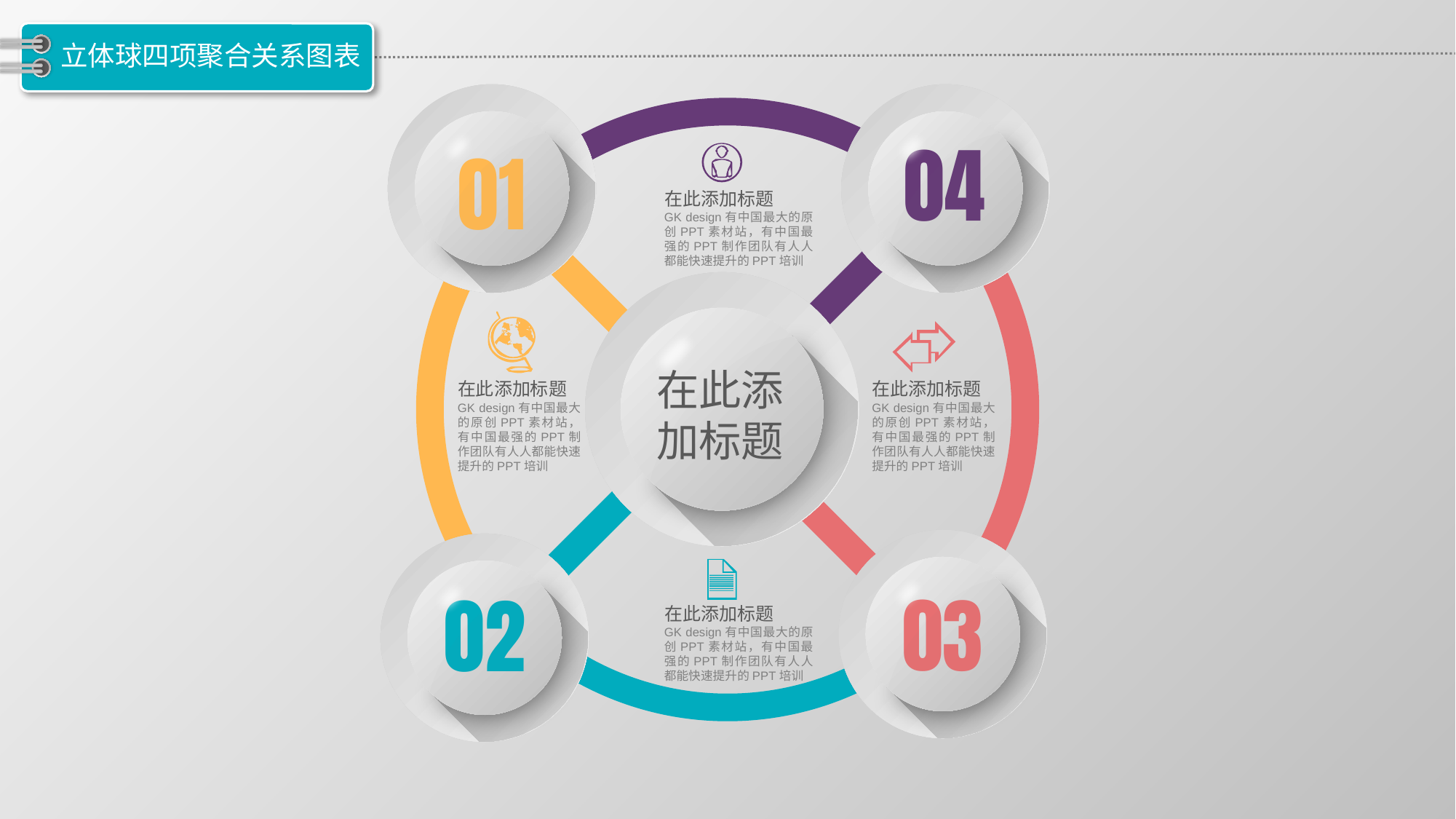

# 立体球四项聚合关系图表

01

04

在此添加标题
GK design有中国最大的原创PPT素材站，有中国最强的PPT制作团队有人人都能快速提升的PPT培训

在此添加标题

在此添加标题
在此添加标题
GK design有中国最大的原创PPT素材站，有中国最强的PPT制作团队有人人都能快速提升的PPT培训
GK design有中国最大的原创PPT素材站，有中国最强的PPT制作团队有人人都能快速提升的PPT培训

03

02

在此添加标题
GK design有中国最大的原创PPT素材站，有中国最强的PPT制作团队有人人都能快速提升的PPT培训